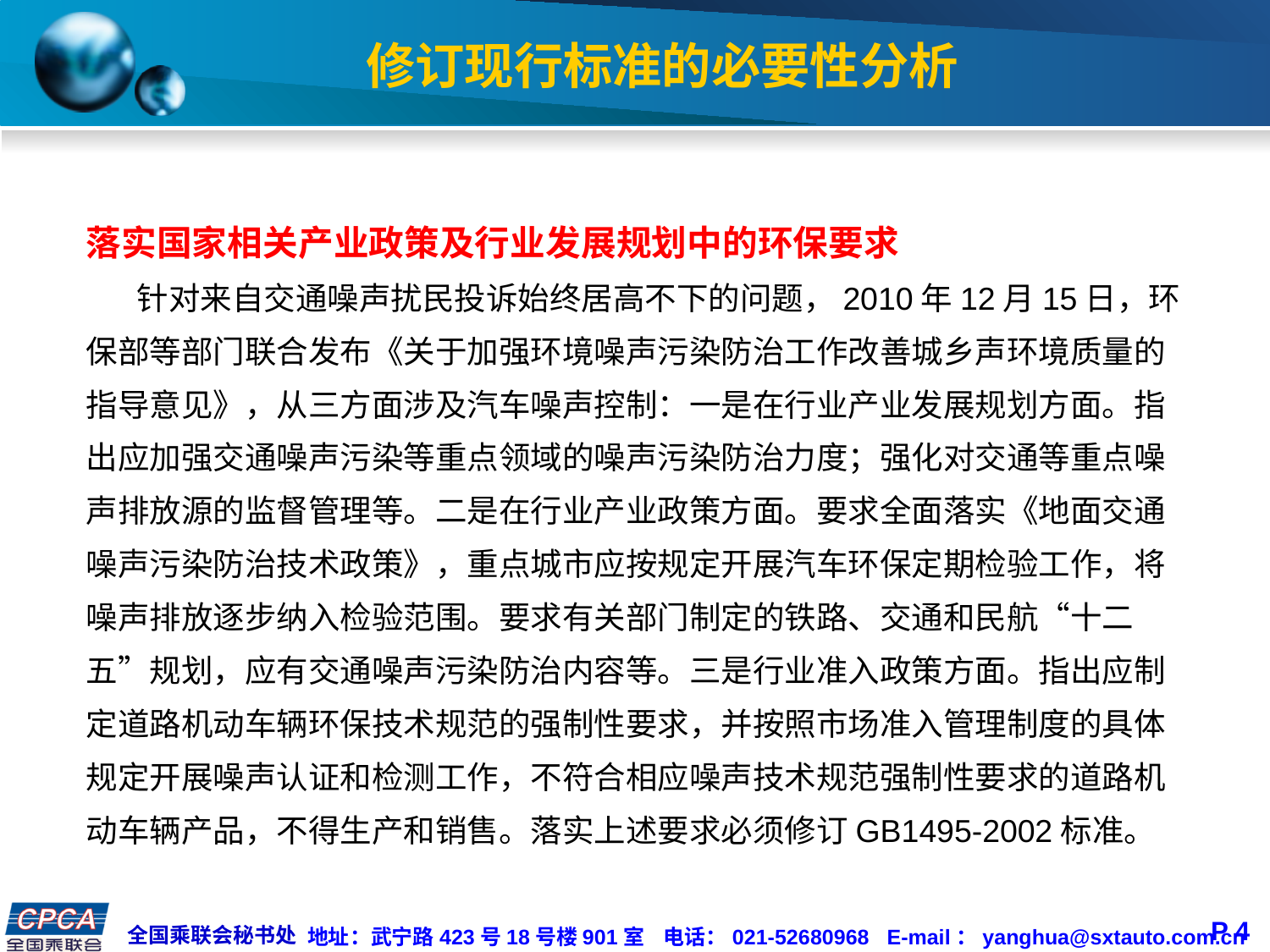

# 修订现行标准的必要性分析
落实国家相关产业政策及行业发展规划中的环保要求
      针对来自交通噪声扰民投诉始终居高不下的问题，2010年12月15日，环保部等部门联合发布《关于加强环境噪声污染防治工作改善城乡声环境质量的指导意见》，从三方面涉及汽车噪声控制：一是在行业产业发展规划方面。指出应加强交通噪声污染等重点领域的噪声污染防治力度；强化对交通等重点噪声排放源的监督管理等。二是在行业产业政策方面。要求全面落实《地面交通噪声污染防治技术政策》，重点城市应按规定开展汽车环保定期检验工作，将噪声排放逐步纳入检验范围。要求有关部门制定的铁路、交通和民航“十二五”规划，应有交通噪声污染防治内容等。三是行业准入政策方面。指出应制定道路机动车辆环保技术规范的强制性要求，并按照市场准入管理制度的具体规定开展噪声认证和检测工作，不符合相应噪声技术规范强制性要求的道路机动车辆产品，不得生产和销售。落实上述要求必须修订GB1495-2002标准。